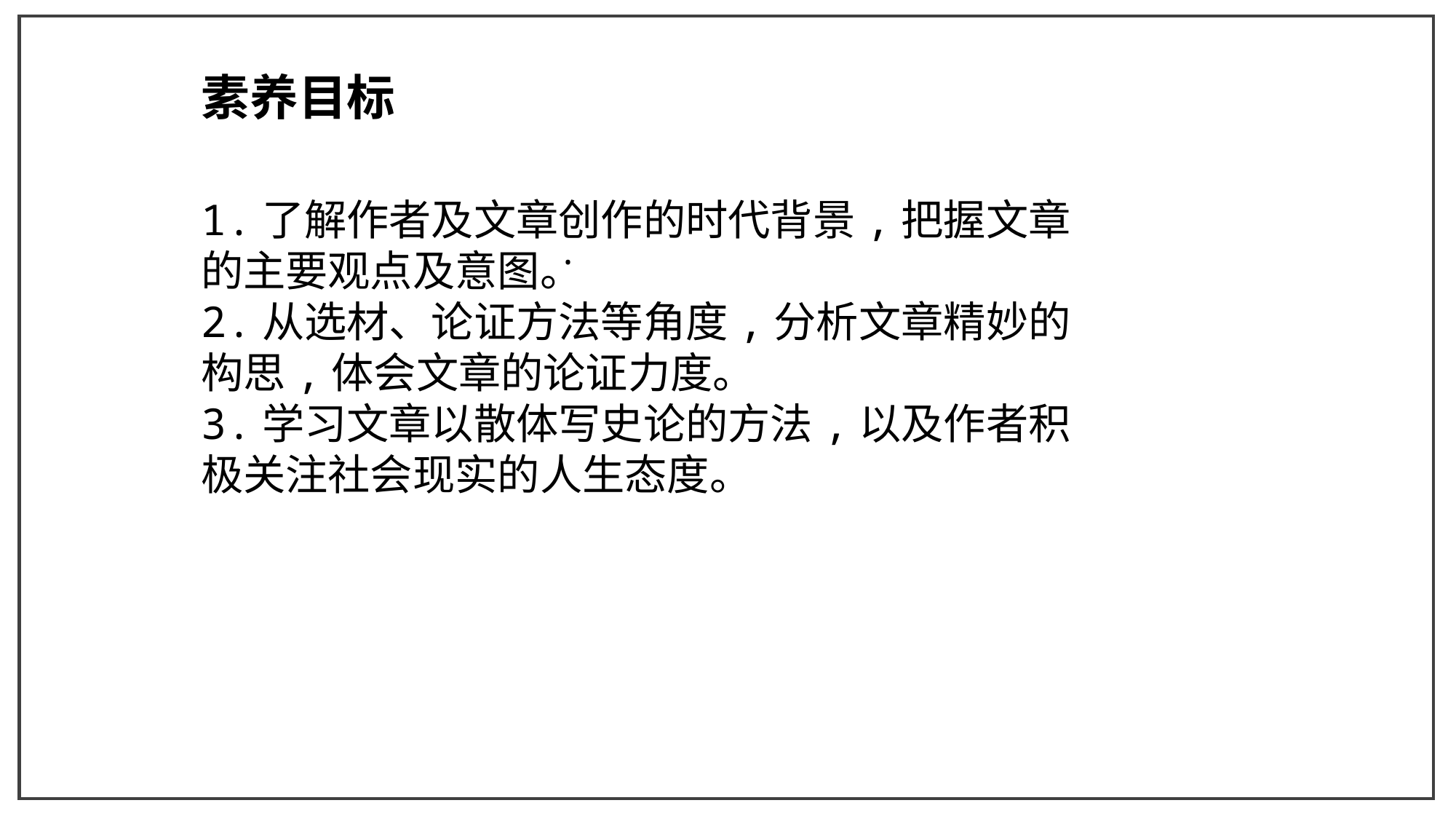

素养目标

.

1.了解作者及文章创作的时代背景,把握文章的主要观点及意图。
2.从选材、论证方法等角度,分析文章精妙的构思,体会文章的论证力度。
3.学习文章以散体写史论的方法,以及作者积极关注社会现实的人生态度。